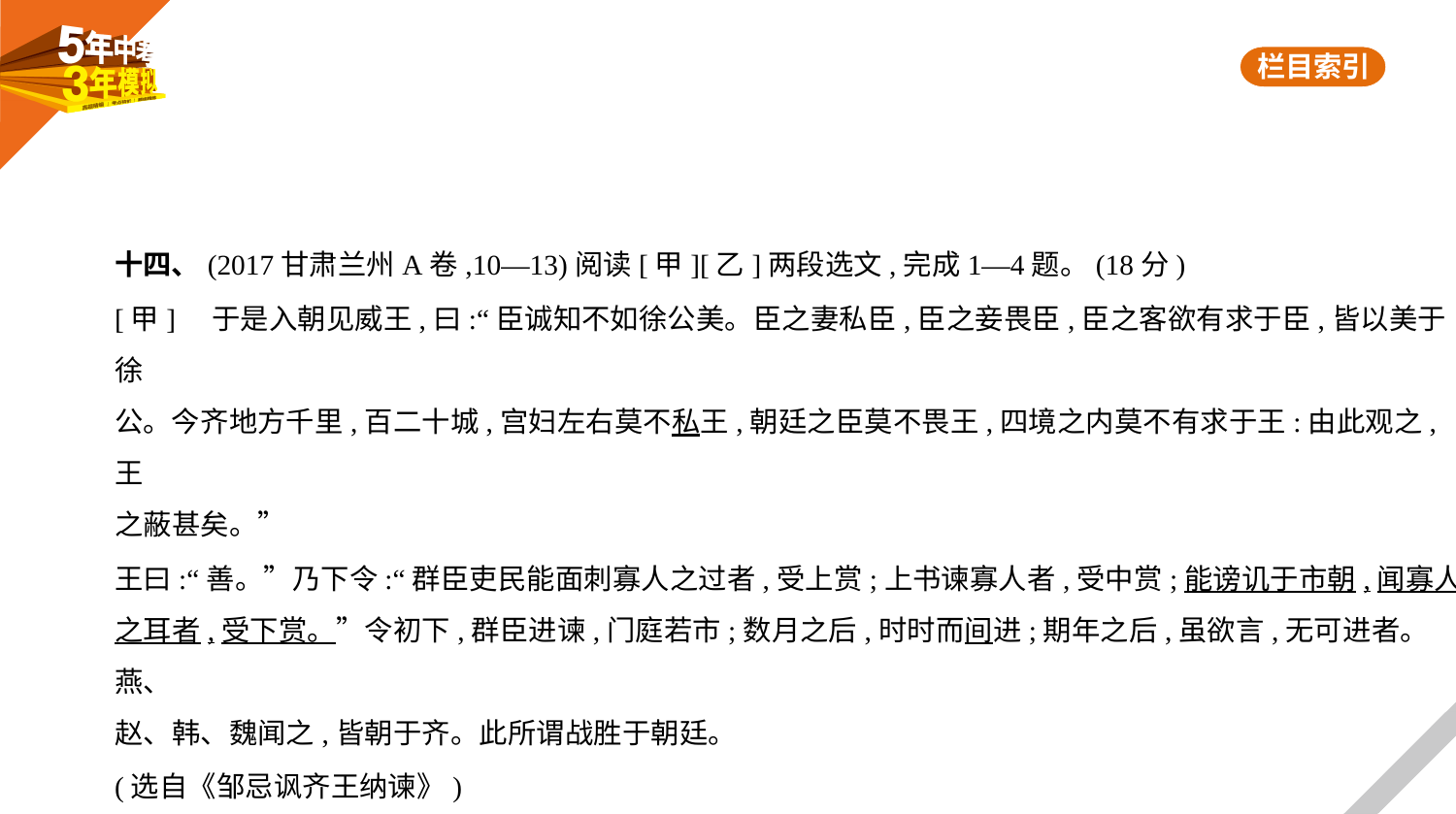

十四、(2017甘肃兰州A卷,10—13)阅读[甲][乙]两段选文,完成1—4题。(18分)
[甲]    于是入朝见威王,曰:“臣诚知不如徐公美。臣之妻私臣,臣之妾畏臣,臣之客欲有求于臣,皆以美于徐
公。今齐地方千里,百二十城,宫妇左右莫不私王,朝廷之臣莫不畏王,四境之内莫不有求于王:由此观之,王
之蔽甚矣。”
王曰:“善。”乃下令:“群臣吏民能面刺寡人之过者,受上赏;上书谏寡人者,受中赏;能谤讥于市朝,闻寡人
之耳者,受下赏。”令初下,群臣进谏,门庭若市;数月之后,时时而间进;期年之后,虽欲言,无可进者。燕、
赵、韩、魏闻之,皆朝于齐。此所谓战胜于朝廷。
(选自《邹忌讽齐王纳谏》)
[乙]    齐威王召即墨①大夫,语之曰:“自子之居即墨也,毁②言日至。然吾使人视即墨,田野辟,人民给,官无
事,东方以宁;是子不事吾左右以求助也!”封之万家。召阿大夫,语之曰:“自子守阿,誉言日至。吾使人视